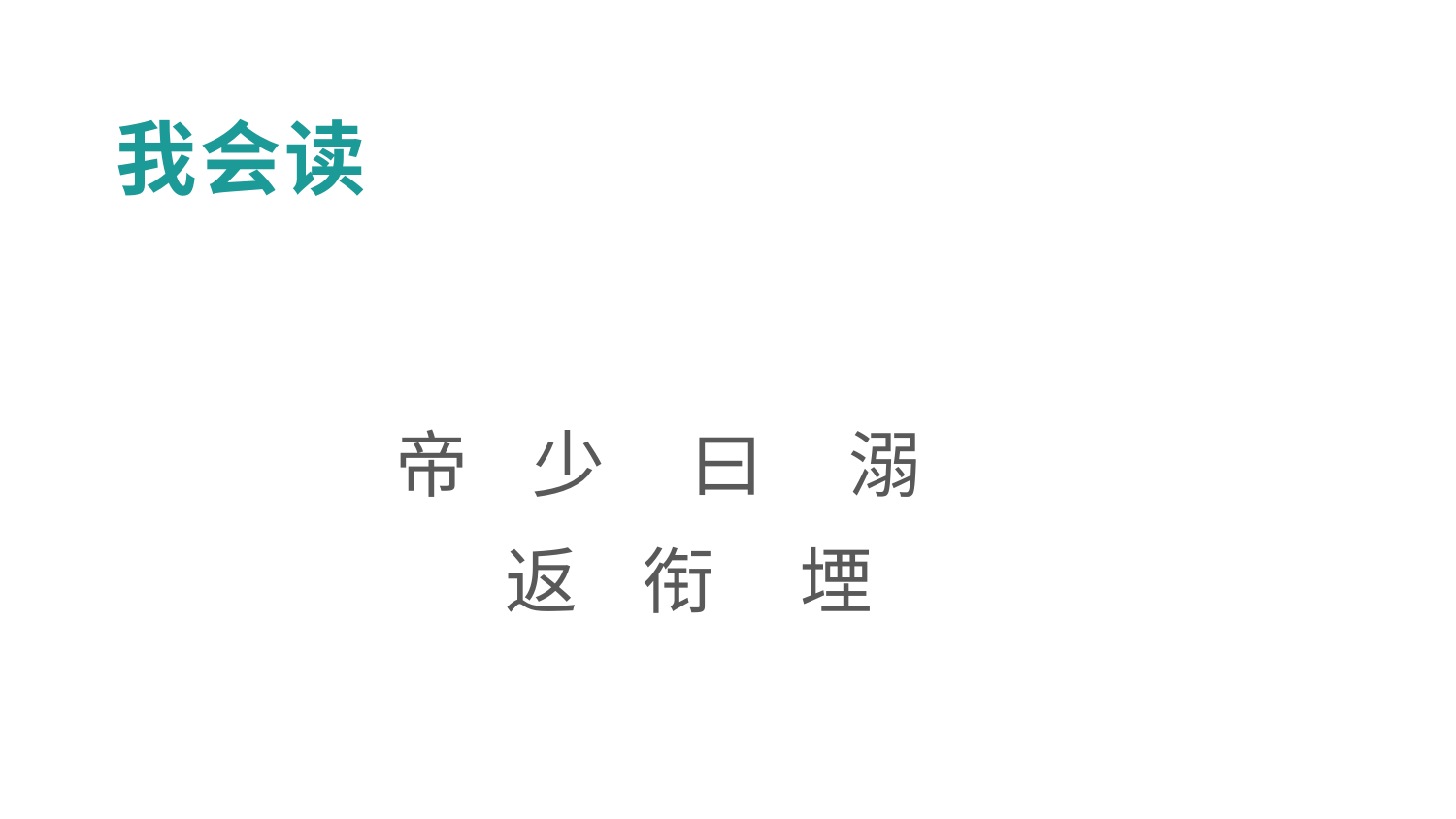

我会读

帝   少    曰    溺
返   衔    堙